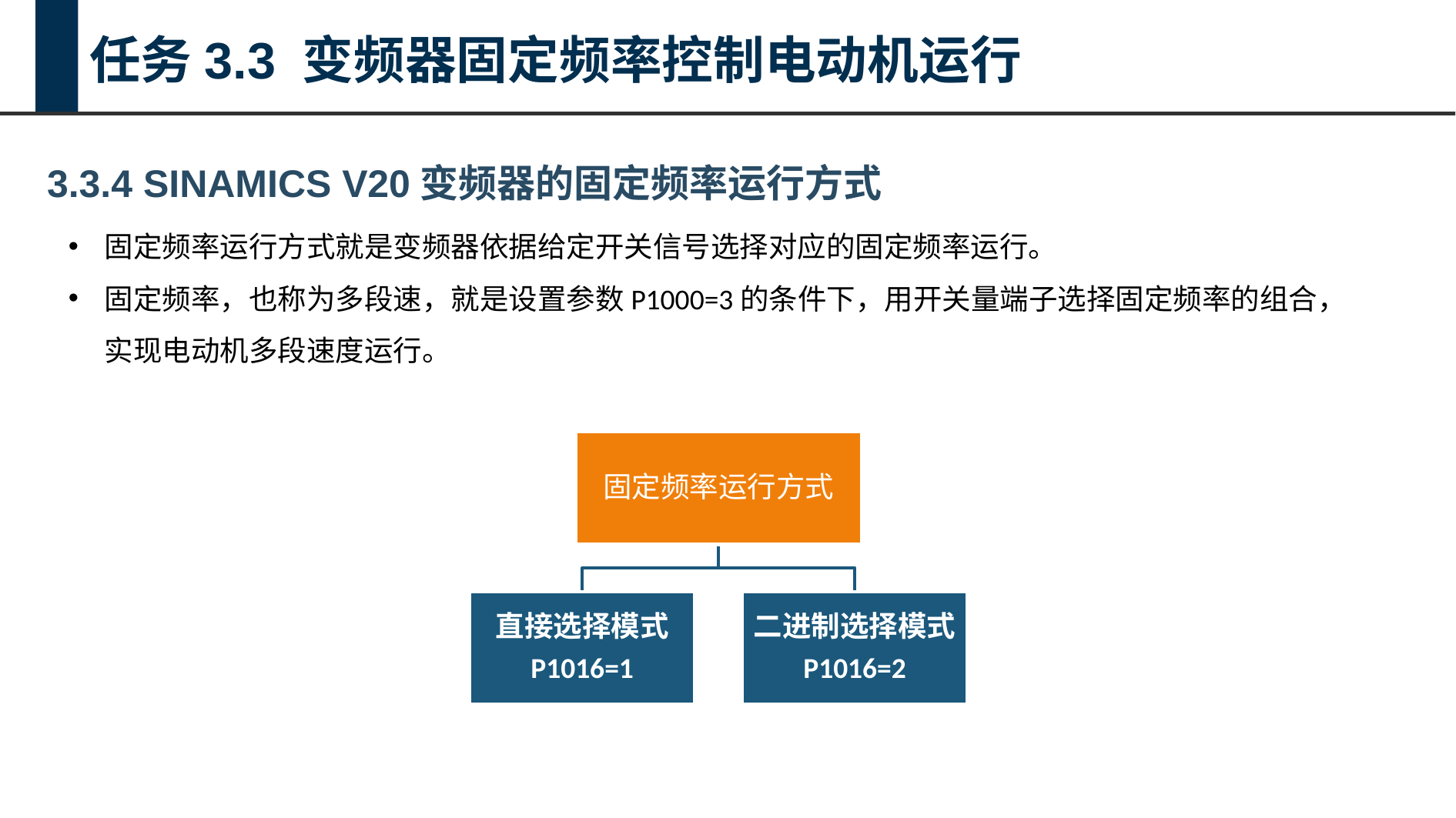

任务3.3 变频器固定频率控制电动机运行
3.3.4 SINAMICS V20变频器的固定频率运行方式
固定频率运行方式就是变频器依据给定开关信号选择对应的固定频率运行。
固定频率，也称为多段速，就是设置参数P1000=3的条件下，用开关量端子选择固定频率的组合，实现电动机多段速度运行。
固定频率运行方式
直接选择模式
P1016=1
二进制选择模式
P1016=2